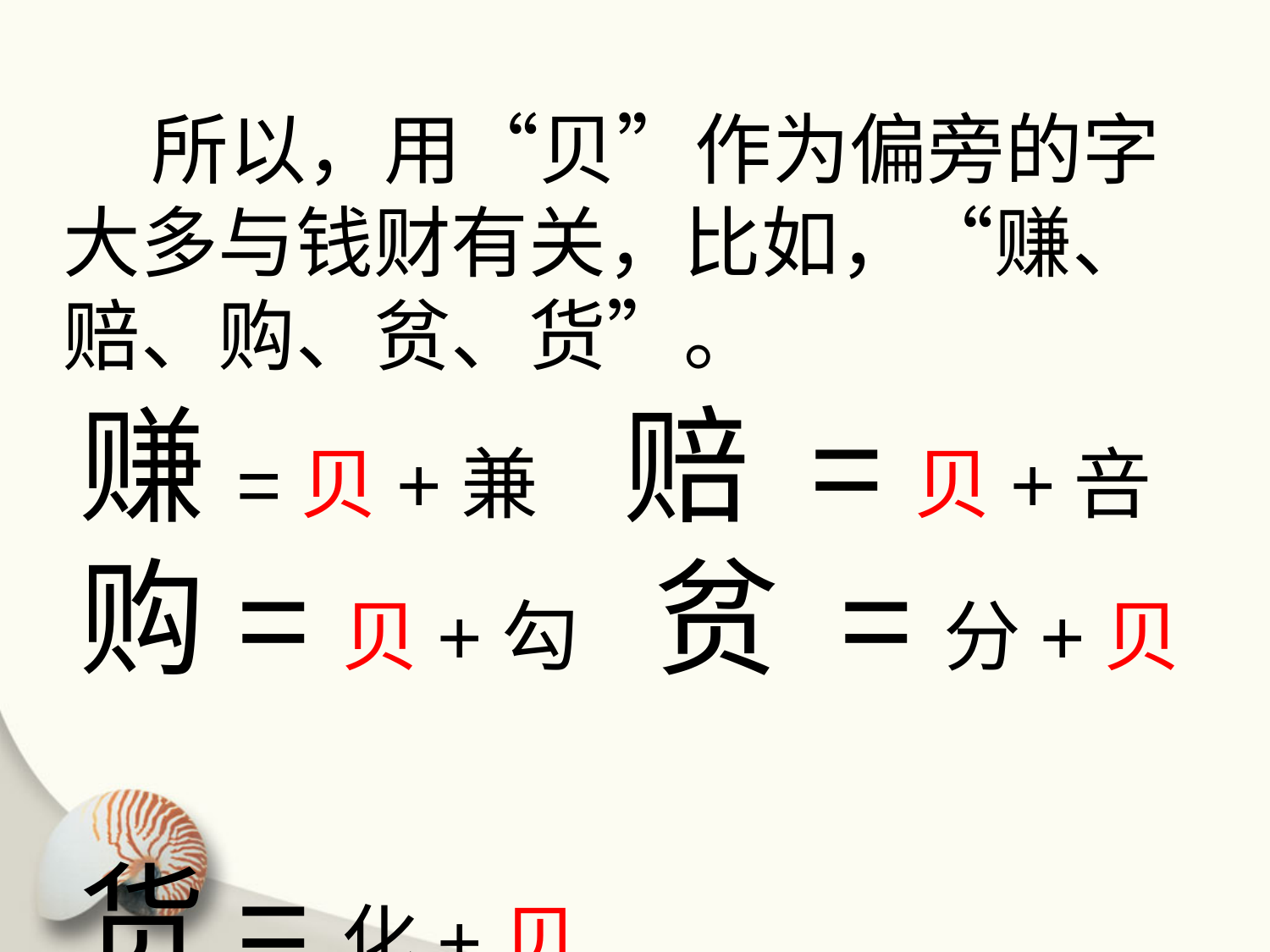

所以，用“贝”作为偏旁的字大多与钱财有关，比如，“赚、赔、购、贫、货”。
赚=贝+兼   赔 =贝+咅
购=贝+勾   贫 =分+贝
货=化+贝